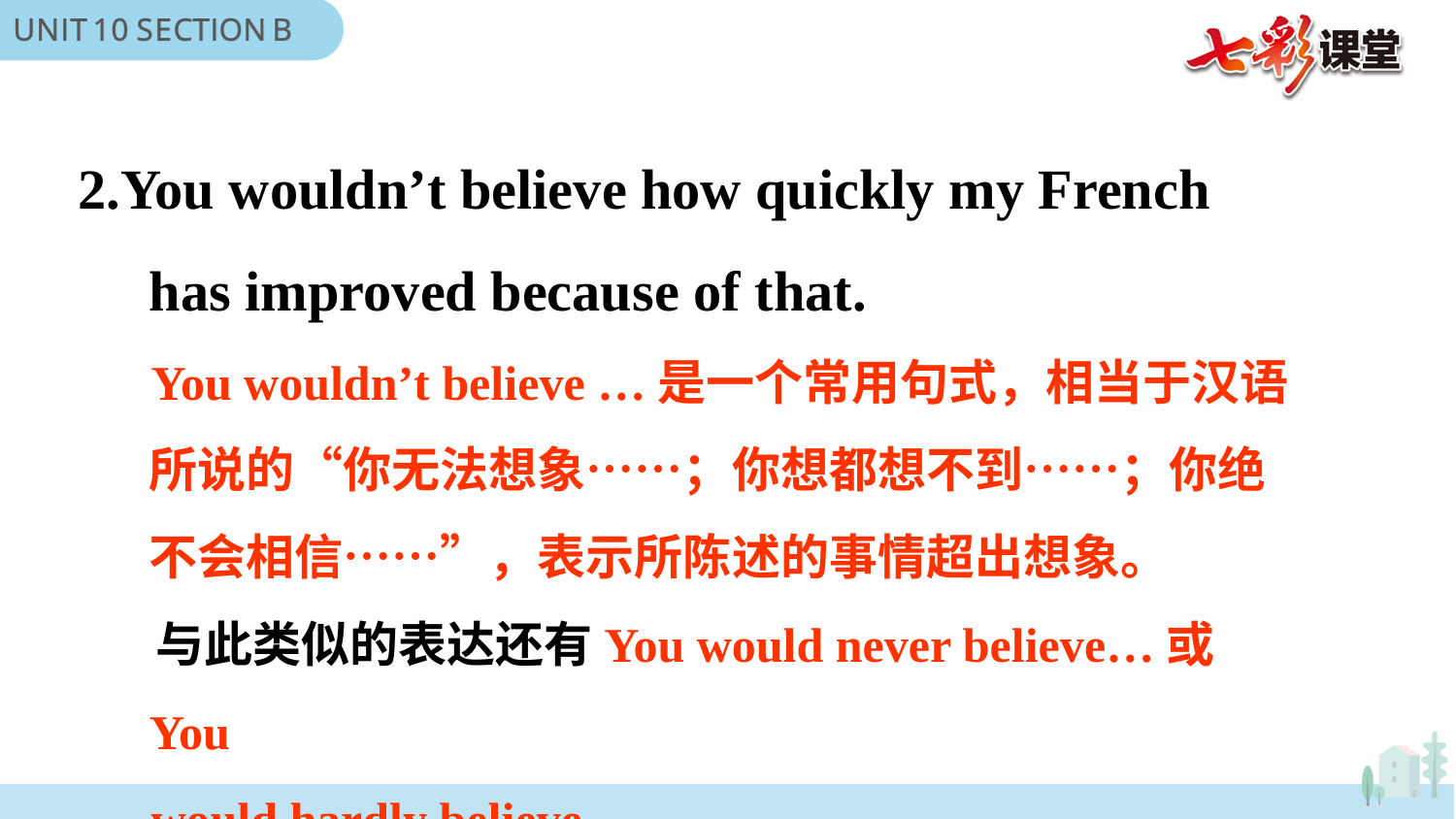

2.You wouldn’t believe how quickly my French has improved because of that.
      You wouldn’t believe …是一个常用句式，相当于汉语所说的“你无法想象……；你想都想不到……；你绝不会相信……”，表示所陈述的事情超出想象。
      与此类似的表达还有You would never believe…或You
      would hardly believe…。